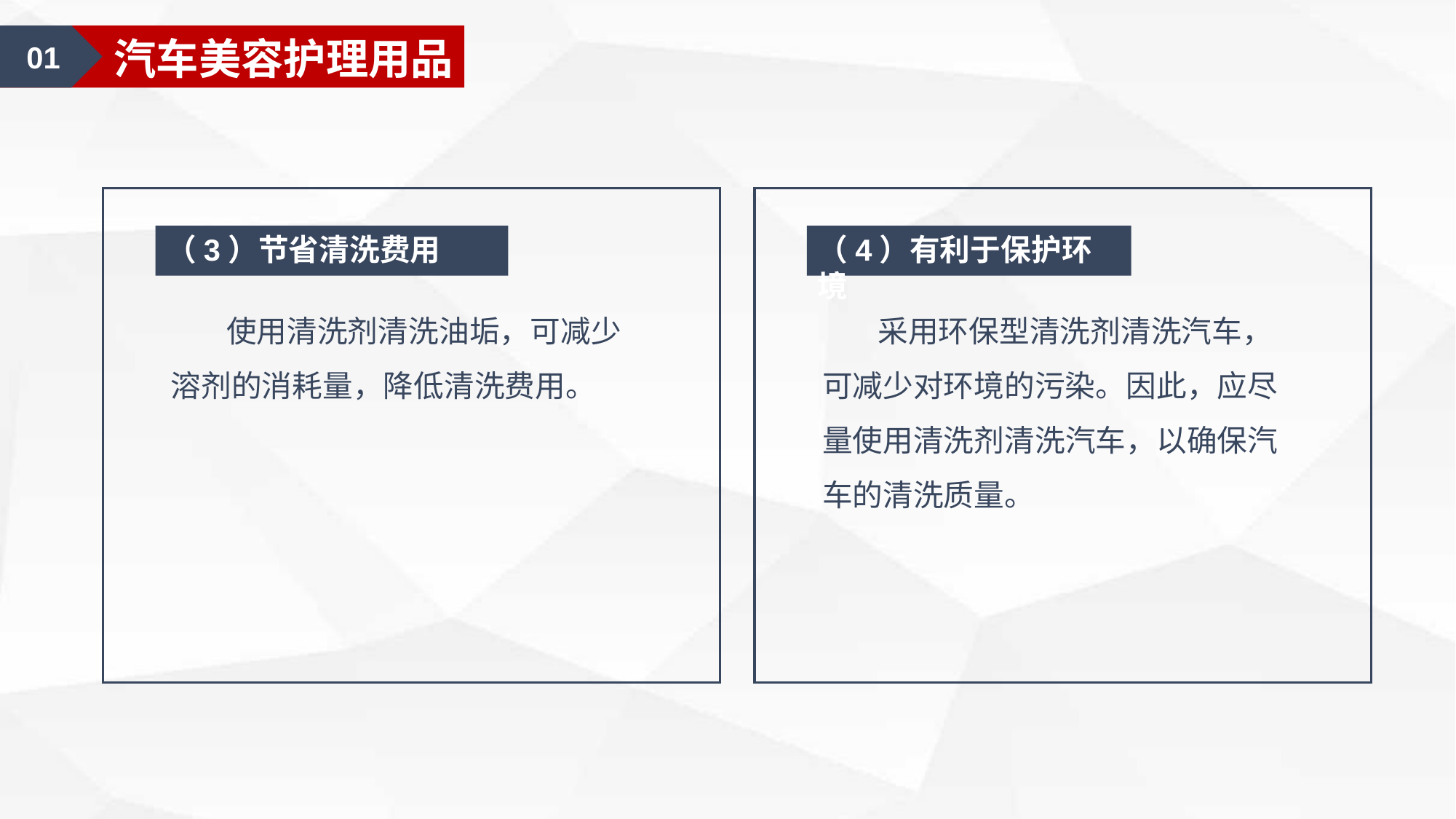

01
汽车美容护理用品

（3）节省清洗费用
（4）有利于保护环境
       使用清洗剂清洗油垢，可减少溶剂的消耗量，降低清洗费用。
       采用环保型清洗剂清洗汽车，可减少对环境的污染。因此，应尽量使用清洗剂清洗汽车，以确保汽车的清洗质量。